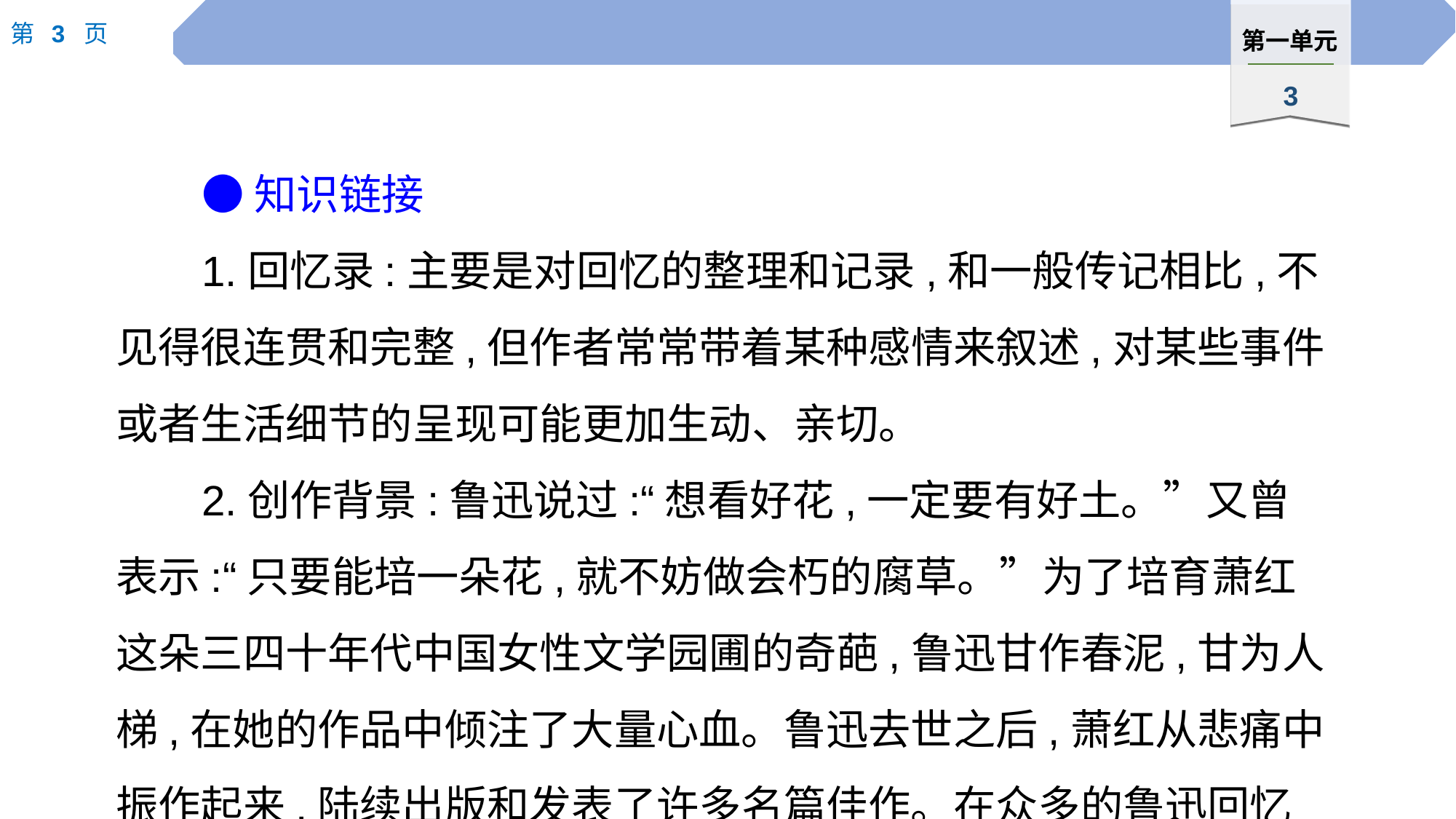

●知识链接
1.回忆录:主要是对回忆的整理和记录,和一般传记相比,不见得很连贯和完整,但作者常常带着某种感情来叙述,对某些事件或者生活细节的呈现可能更加生动、亲切。
2.创作背景:鲁迅说过:“想看好花,一定要有好土。”又曾表示:“只要能培一朵花,就不妨做会朽的腐草。”为了培育萧红这朵三四十年代中国女性文学园圃的奇葩,鲁迅甘作春泥,甘为人梯,在她的作品中倾注了大量心血。鲁迅去世之后,萧红从悲痛中振作起来,陆续出版和发表了许多名篇佳作。在众多的鲁迅回忆录中,